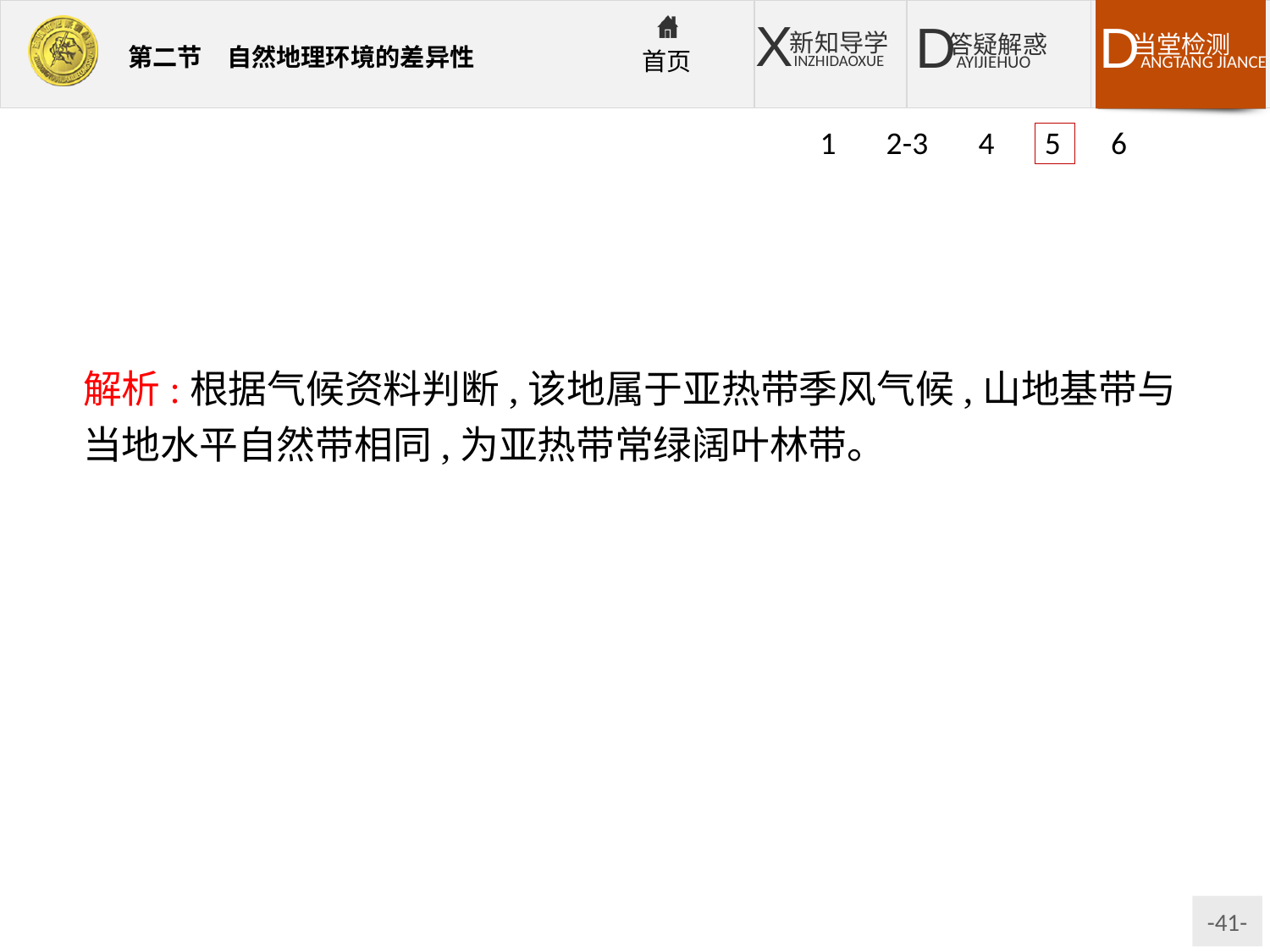

1       2-3       4       5       6

解析:根据气候资料判断,该地属于亚热带季风气候,山地基带与当地水平自然带相同,为亚热带常绿阔叶林带。
答案:C